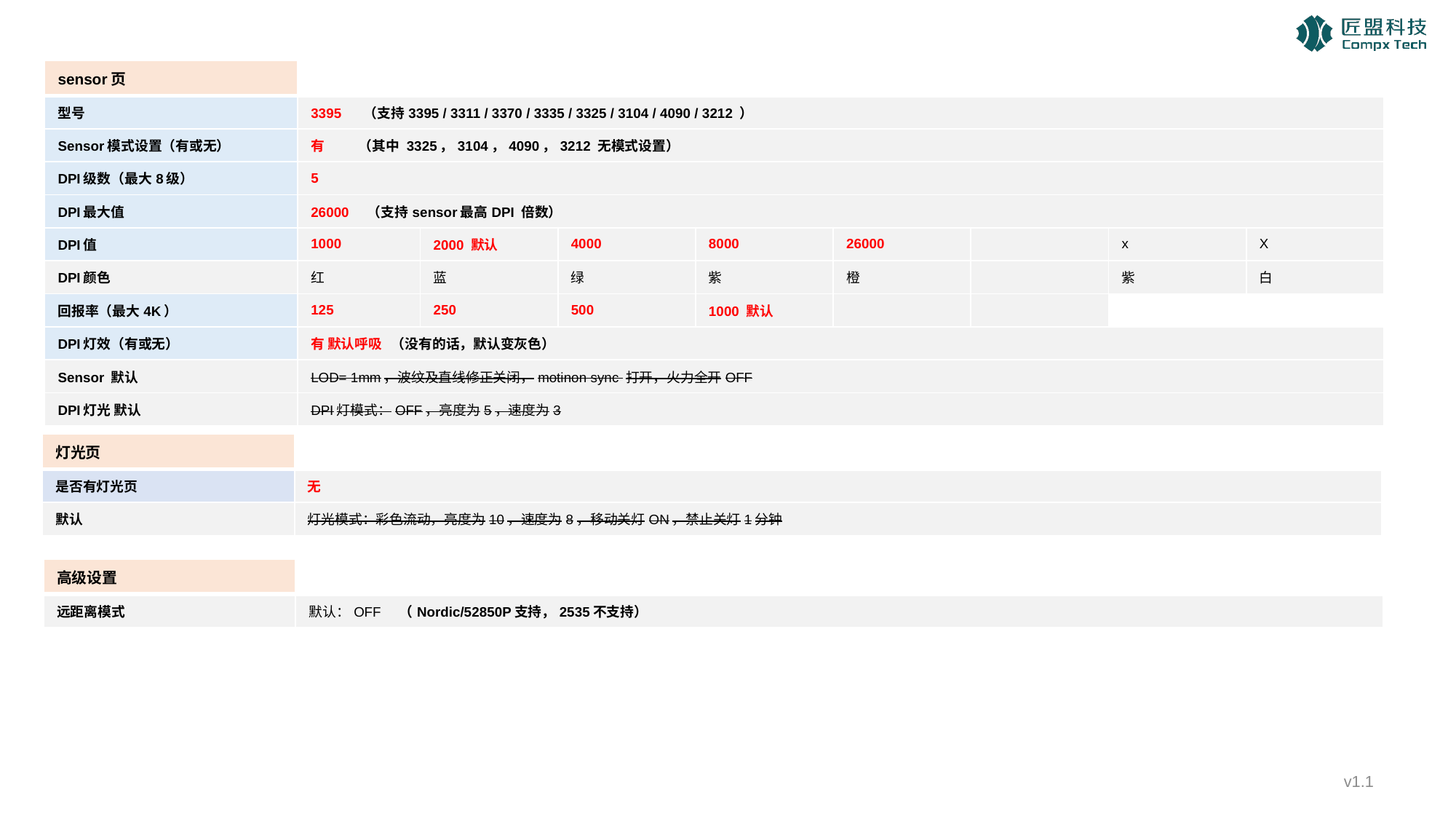

| sensor页 |  |  |  |  |  |  |  |  |  |  |
| --- | --- | --- | --- | --- | --- | --- | --- | --- | --- | --- |
| 型号 | 3395 （支持3395 / 3311 / 3370 / 3335 / 3325 / 3104 / 4090 / 3212 ） |  |  |  |  |  |  |  |  |  |
| Sensor模式设置（有或无） | 有 （其中 3325，3104，4090，3212 无模式设置） |  |  |  |  |  |  |  |  |  |
| DPI级数（最大8级） | 5 |  |  |  |  |  |  |  |  |  |
| DPI最大值 | 26000 （支持sensor最高DPI 倍数） |  |  |  |  |  |  |  |  |  |
| DPI值 | 1000 | 2000 默认 |  | 4000 | 8000 | 26000 |  |  | x | X |
| DPI颜色 | 红 | 蓝 |  | 绿 | 紫 | 橙 |  |  | 紫 | 白 |
| 回报率（最大4K） | 125 | 250 |  | 500 | 1000 默认 |  |  |  |  |  |
| DPI灯效（有或无） | 有 默认呼吸 （没有的话，默认变灰色） |  |  |  |  |  |  |  |  |  |
| Sensor 默认 | LOD= 1mm，波纹及直线修正关闭，motinon sync 打开，火力全开OFF |  |  |  |  |  |  |  |  |  |
| DPI灯光 默认 | DPI灯模式：OFF，亮度为5，速度为3 |  |  |  |  |  |  |  |  |  |
| 灯光页 |  |  |  |
| --- | --- | --- | --- |
| 是否有灯光页 | 无 |  |  |
| 默认 | 灯光模式：彩色流动，亮度为10，速度为8，移动关灯ON，禁止关灯1分钟 |  |  |
| 高级设置 |  |  |  |
| --- | --- | --- | --- |
| 远距离模式 | 默认：OFF （Nordic/52850P支持，2535不支持） |  |  |